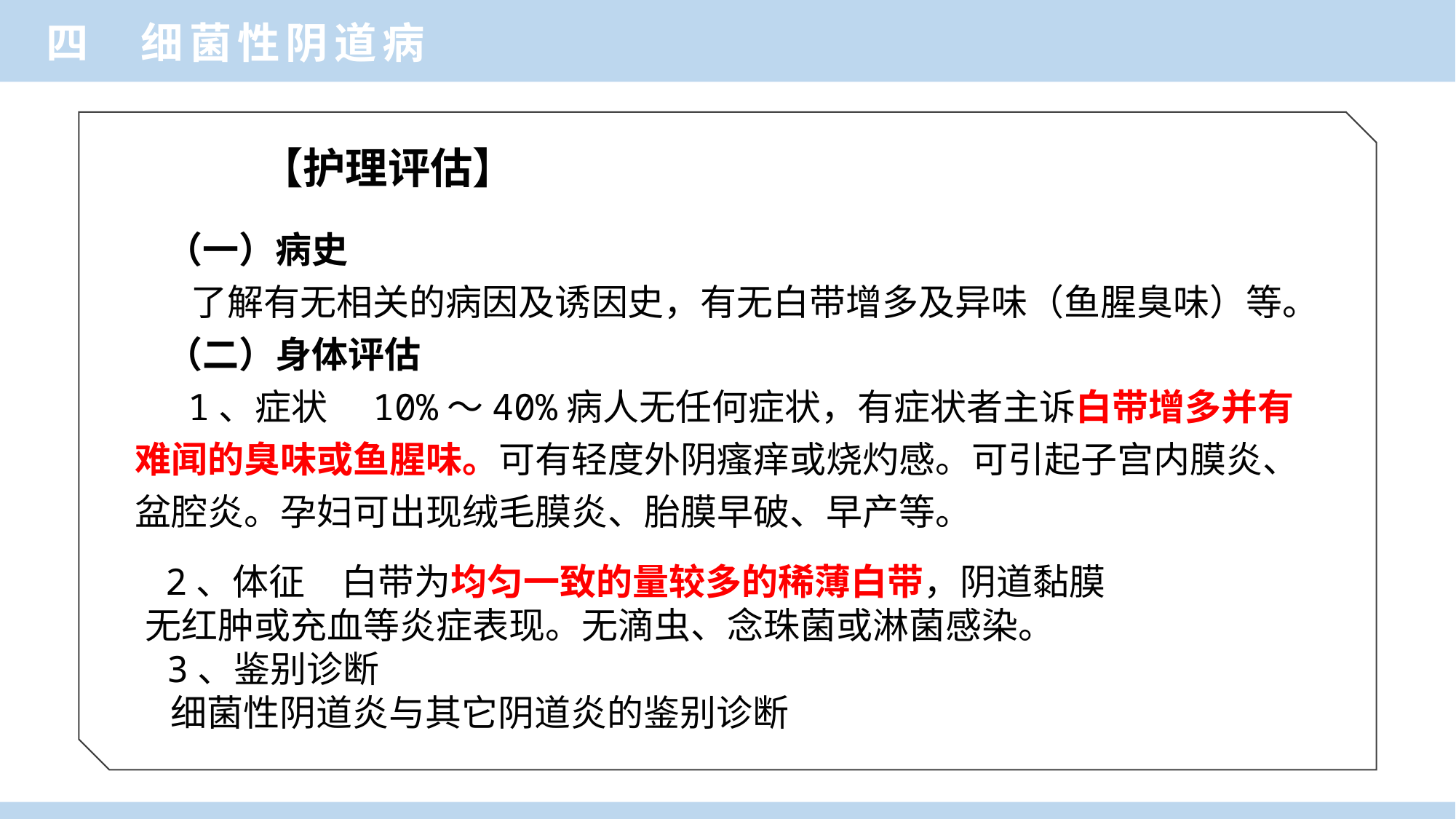

四   细菌性阴道病

【护理评估】
（一）病史
  了解有无相关的病因及诱因史，有无白带增多及异味（鱼腥臭味）等。
（二）身体评估
 1、症状　10%～40%病人无任何症状，有症状者主诉白带增多并有难闻的臭味或鱼腥味。可有轻度外阴瘙痒或烧灼感。可引起子宫内膜炎、盆腔炎。孕妇可出现绒毛膜炎、胎膜早破、早产等。
  2、体征　白带为均匀一致的量较多的稀薄白带，阴道黏膜
无红肿或充血等炎症表现。无滴虫、念珠菌或淋菌感染。
 3、鉴别诊断
  细菌性阴道炎与其它阴道炎的鉴别诊断